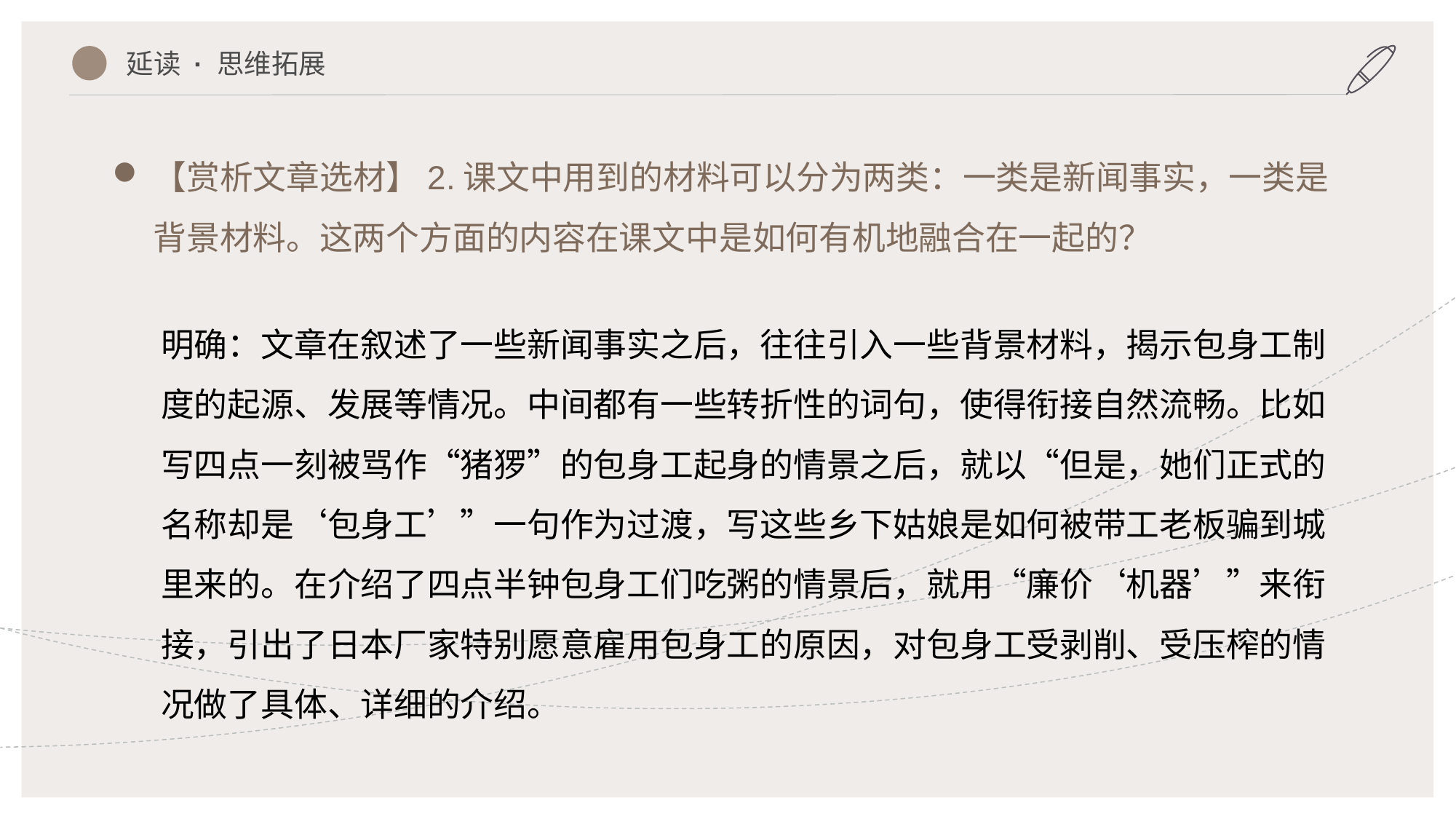

延读 · 思维拓展

【赏析文章选材】2.课文中用到的材料可以分为两类：一类是新闻事实，一类是背景材料。这两个方面的内容在课文中是如何有机地融合在一起的？

明确：文章在叙述了一些新闻事实之后，往往引入一些背景材料，揭示包身工制度的起源、发展等情况。中间都有一些转折性的词句，使得衔接自然流畅。比如写四点一刻被骂作“猪猡”的包身工起身的情景之后，就以“但是，她们正式的名称却是‘包身工’”一句作为过渡，写这些乡下姑娘是如何被带工老板骗到城里来的。在介绍了四点半钟包身工们吃粥的情景后，就用“廉价‘机器’”来衔接，引出了日本厂家特别愿意雇用包身工的原因，对包身工受剥削、受压榨的情况做了具体、详细的介绍。